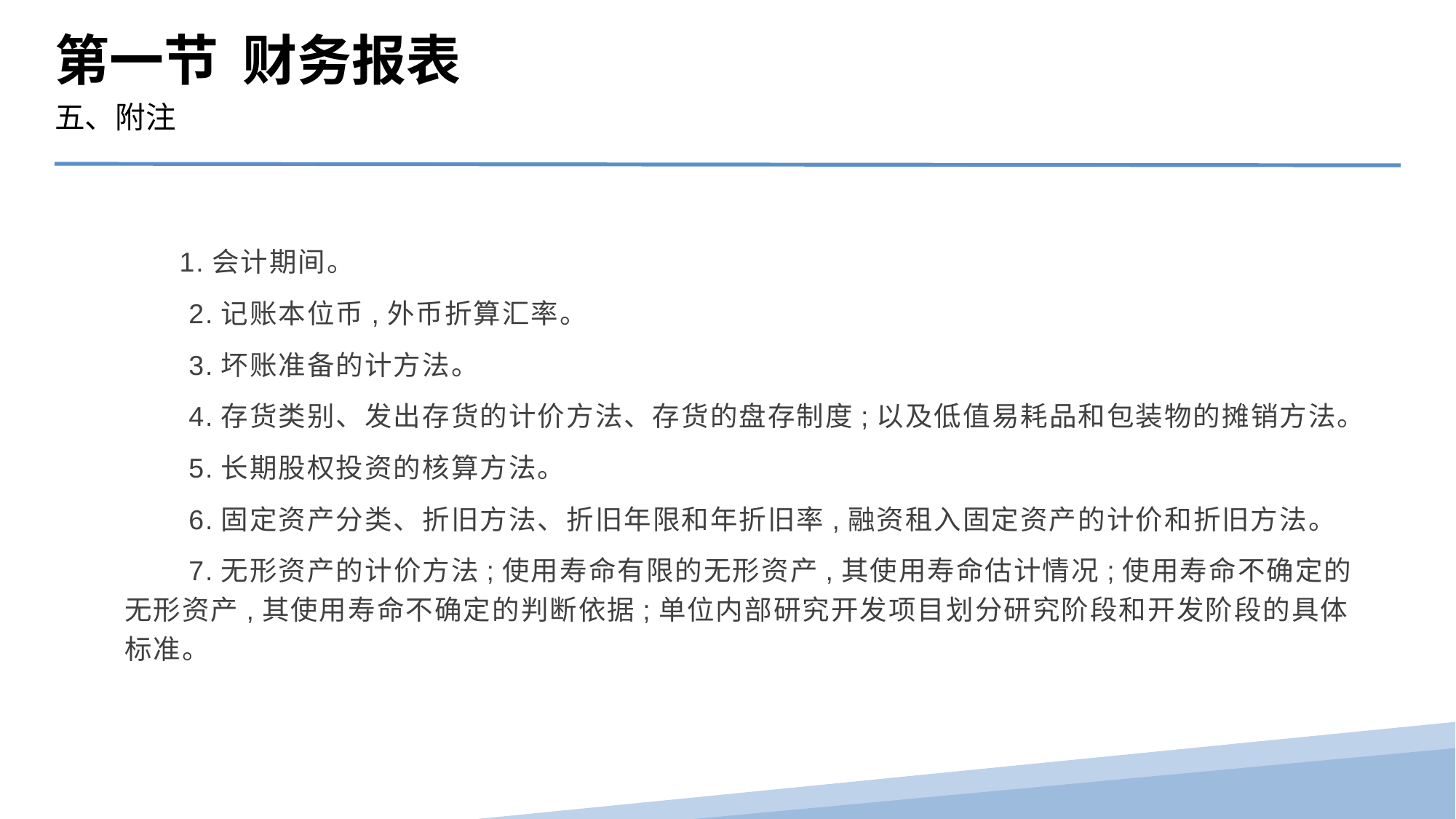

第一节  财务报表
五、附注
      1.会计期间。
　　2.记账本位币,外币折算汇率。
　　3.坏账准备的计方法。
　　4.存货类别、发出存货的计价方法、存货的盘存制度;以及低值易耗品和包装物的摊销方法。
　　5.长期股权投资的核算方法。
　　6.固定资产分类、折旧方法、折旧年限和年折旧率,融资租入固定资产的计价和折旧方法。
　　7.无形资产的计价方法;使用寿命有限的无形资产,其使用寿命估计情况;使用寿命不确定的无形资产,其使用寿命不确定的判断依据;单位内部研究开发项目划分研究阶段和开发阶段的具体标准。